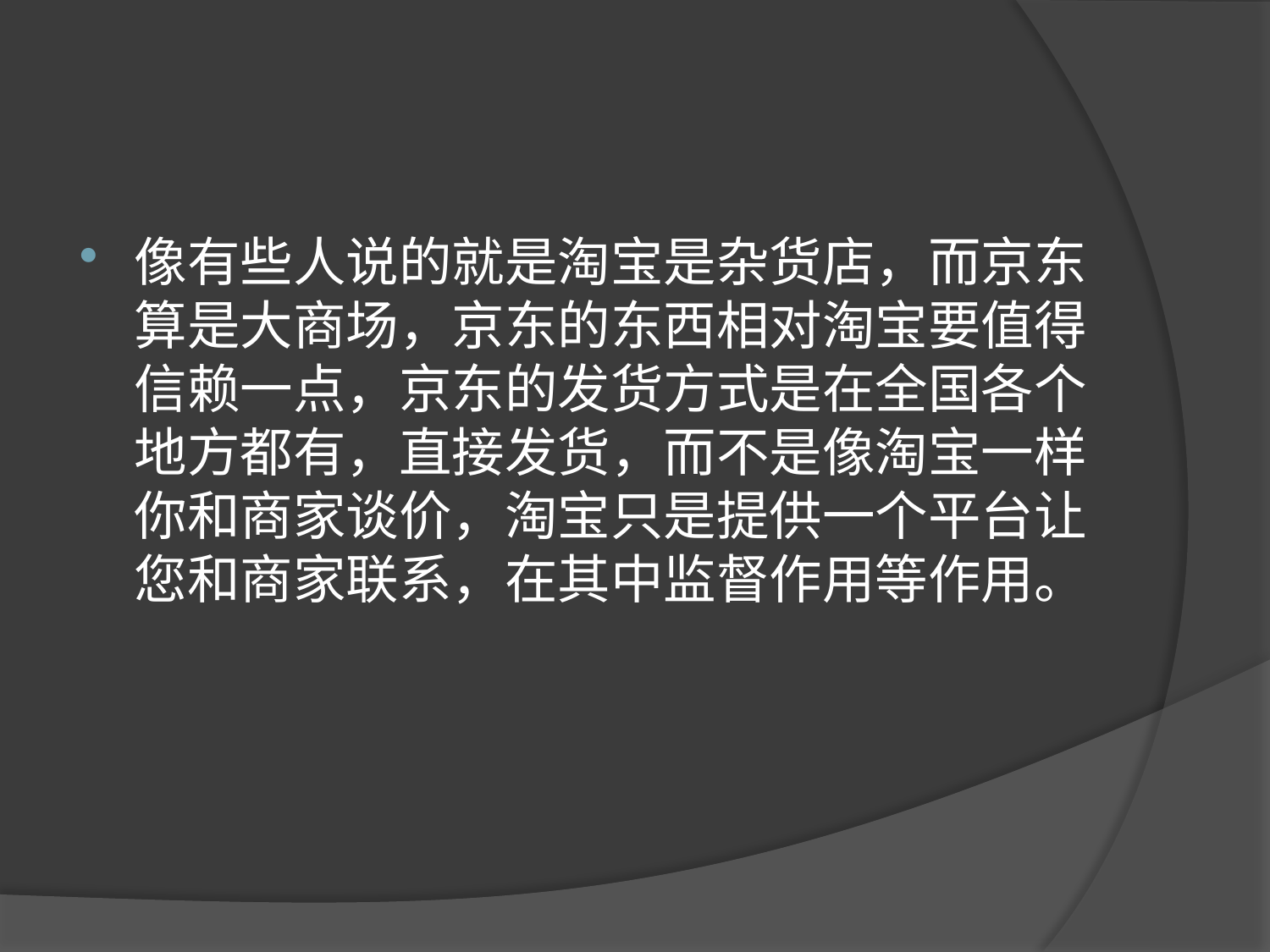

像有些人说的就是淘宝是杂货店，而京东算是大商场，京东的东西相对淘宝要值得信赖一点，京东的发货方式是在全国各个地方都有，直接发货，而不是像淘宝一样你和商家谈价，淘宝只是提供一个平台让您和商家联系，在其中监督作用等作用。